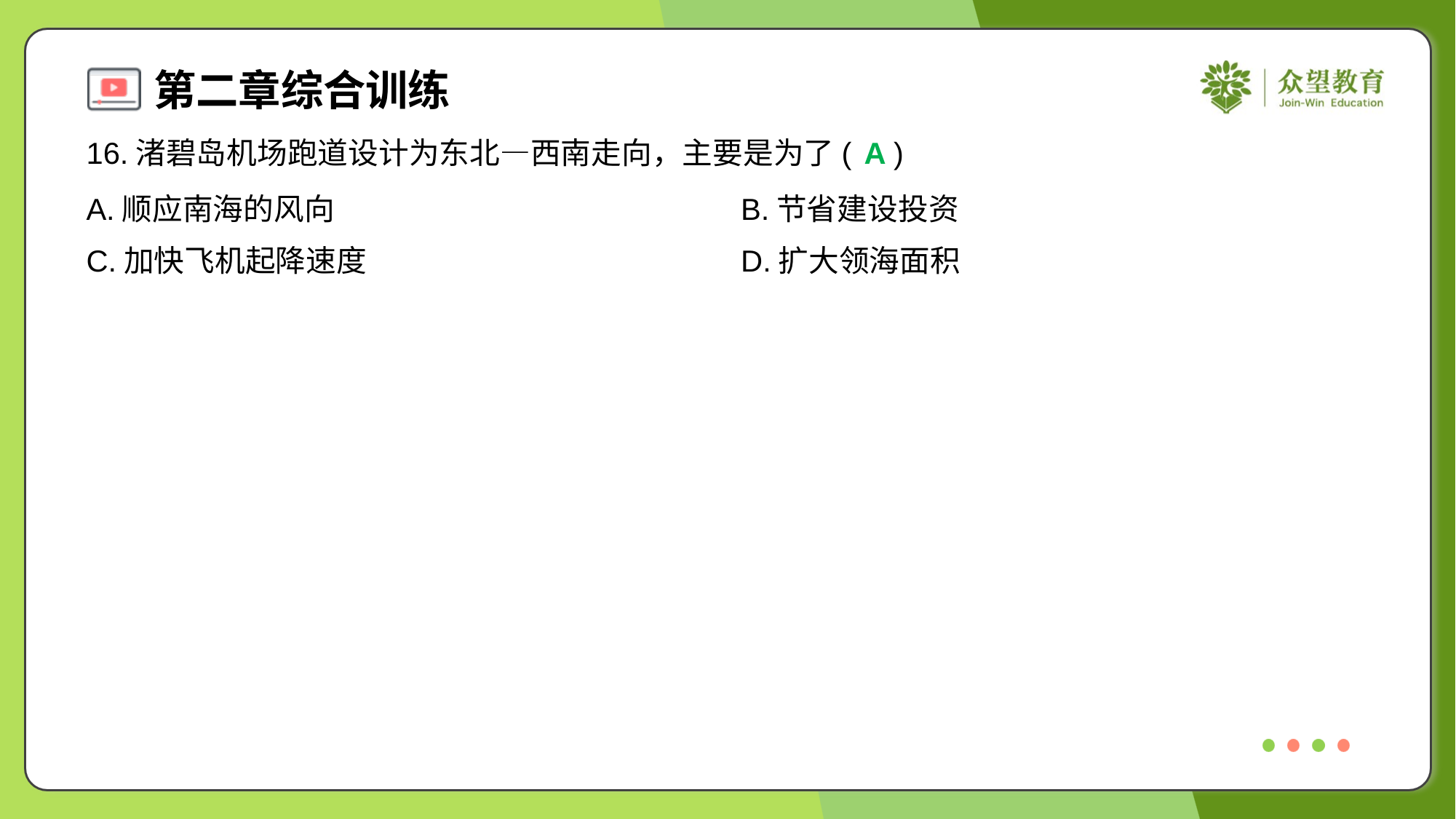

16.渚碧岛机场跑道设计为东北—西南走向，主要是为了(     )
A
A.顺应南海的风向	B.节省建设投资
C.加快飞机起降速度	D.扩大领海面积